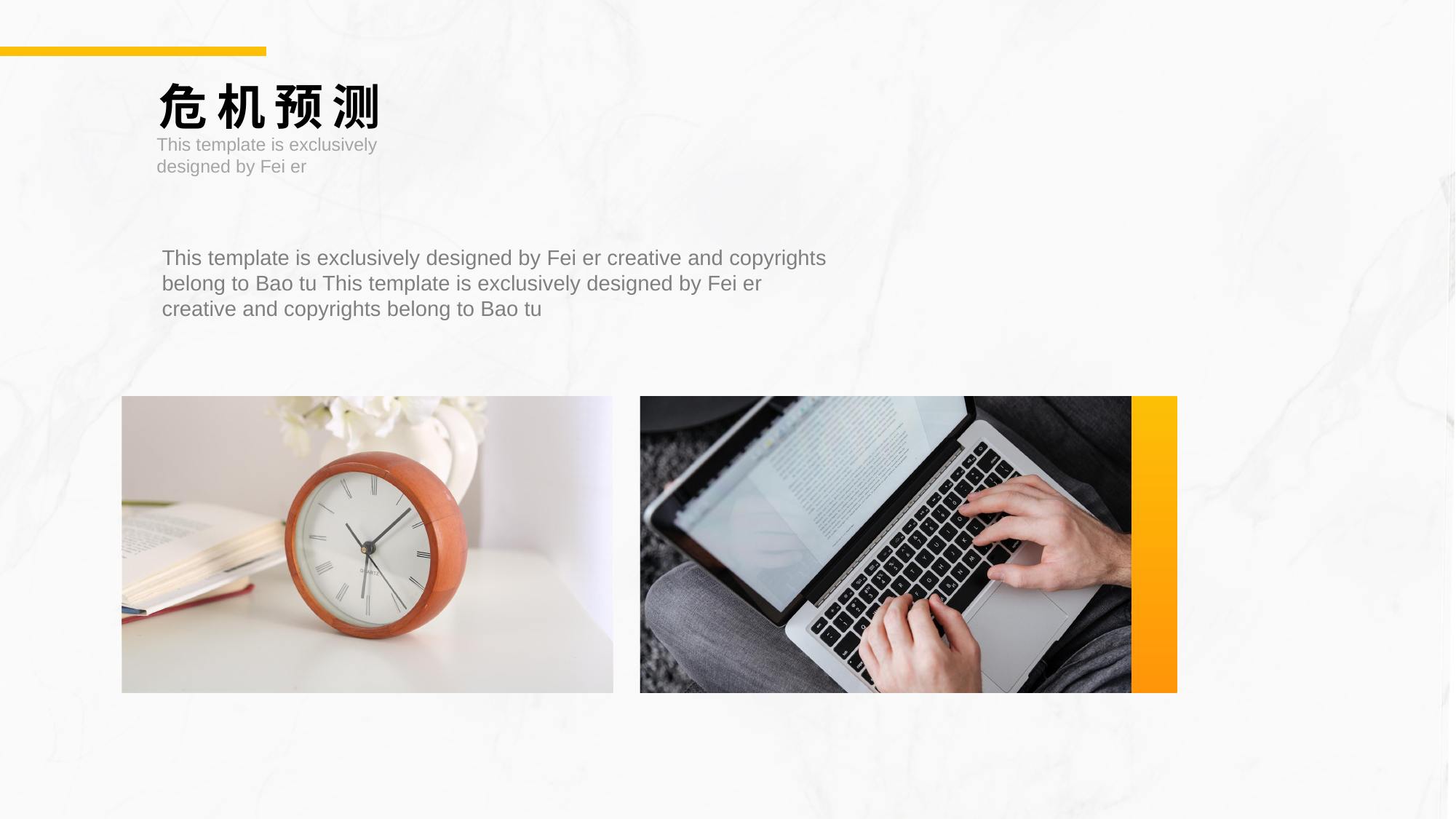

危机预测
This template is exclusively designed by Fei er
This template is exclusively designed by Fei er creative and copyrights belong to Bao tu This template is exclusively designed by Fei er
creative and copyrights belong to Bao tu